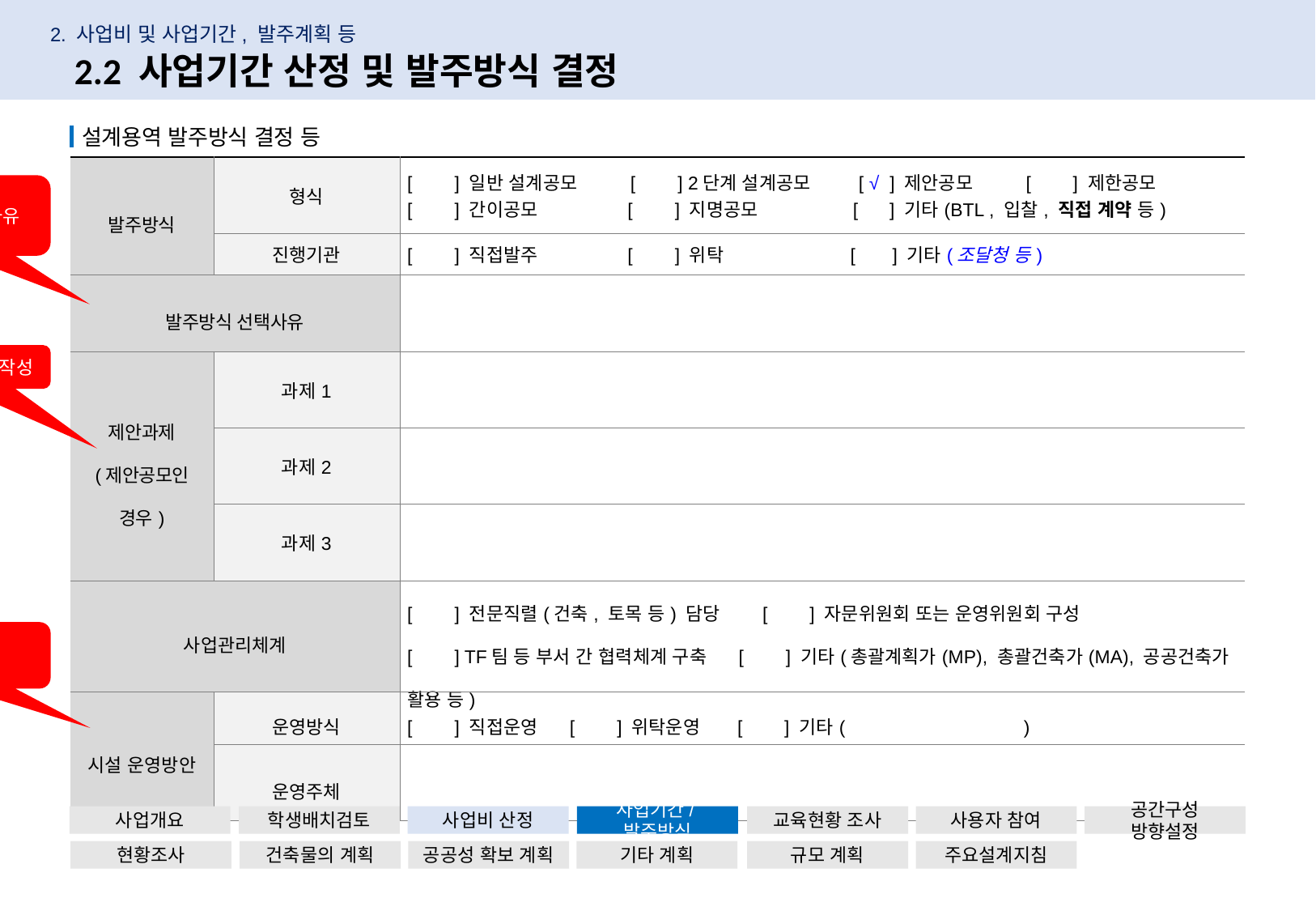

2. 사업비 및 사업기간, 발주계획 등
15
2.2 사업기간 산정 및 발주방식 결정
 설계용역 발주방식 결정 등
| 발주방식 | 형식 | [ ] 일반 설계공모 [ ] 2단계 설계공모 [ √ ] 제안공모 [ ] 제한공모 [ ] 간이공모 [ ] 지명공모 [ ] 기타(BTL , 입찰, 직접 계약 등) |
| --- | --- | --- |
|  | 진행기관 | [ ] 직접발주 [ ] 위탁 [ ] 기타(조달청 등) |
| 발주방식 선택사유 |  |  |
| 제안과제 (제안공모인 경우) | 과제1 |  |
|  | 과제2 |  |
|  | 과제3 |  |
| 사업관리체계 |  | [ ] 전문직렬(건축, 토목 등) 담당 [ ] 자문위원회 또는 운영위원회 구성 [ ] TF팀 등 부서 간 협력체계 구축 [ ] 기타(총괄계획가(MP), 총괄건축가(MA), 공공건축가 활용 등) |
| 시설 운영방안 | 운영방식 | [ ] 직접운영 [ ] 위탁운영 [ ] 기타( ) |
|  | 운영주체 |  |
- 공모 외 발주형식 선택 시 반드시 사유 입력
- 제안공모인 경우 작성
- 개방 또는 복합화 추진 시 필수기재
사업개요
학생배치검토
사업비 산정
사업기간/발주방식
교육현황 조사
사용자 참여
공간구성 방향설정
현황조사
건축물의 계획
공공성 확보 계획
기타 계획
규모 계획
주요설계지침